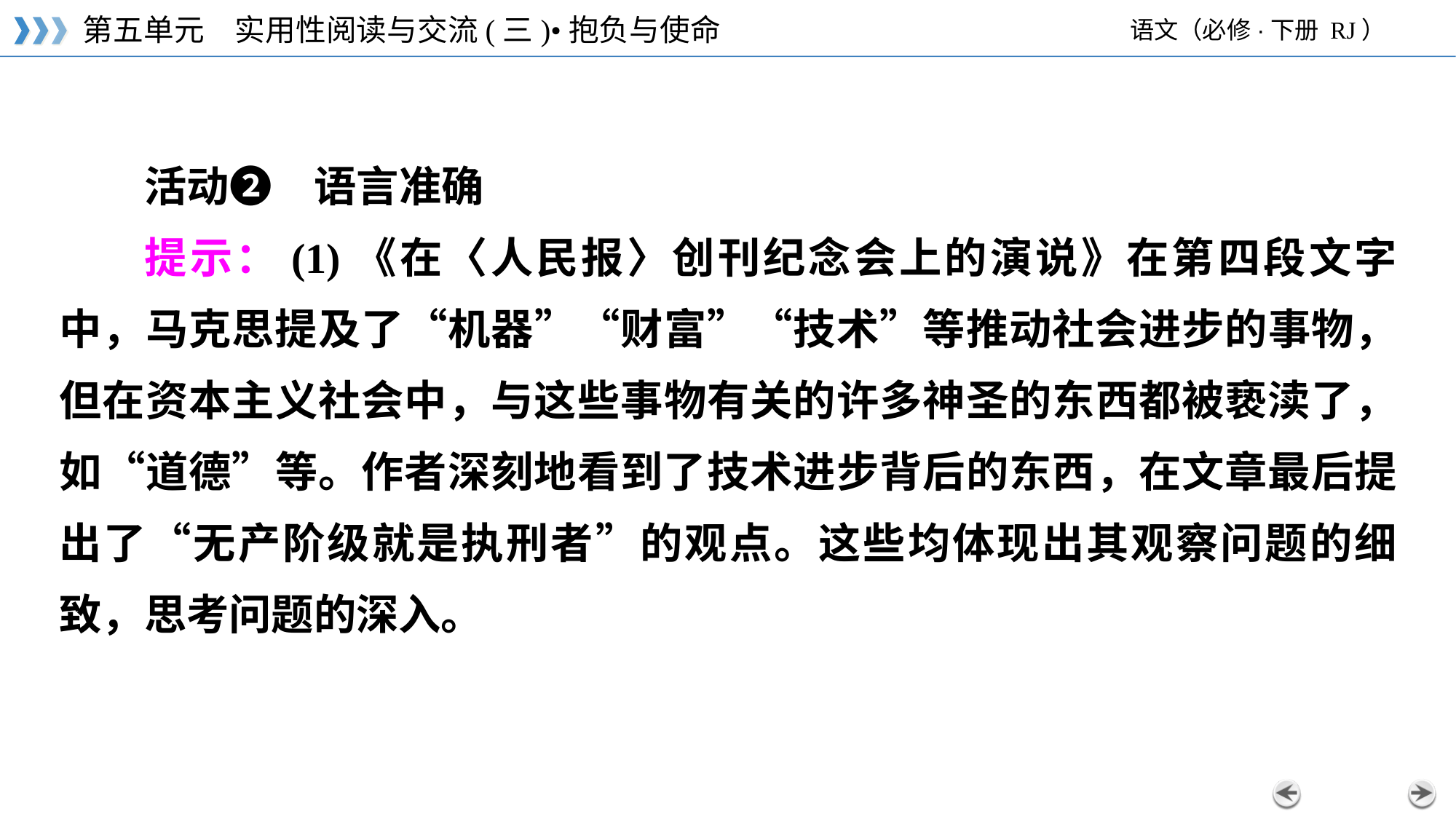

活动❷　语言准确
提示：(1)《在〈人民报〉创刊纪念会上的演说》在第四段文字中，马克思提及了“机器”“财富”“技术”等推动社会进步的事物，但在资本主义社会中，与这些事物有关的许多神圣的东西都被亵渎了，如“道德”等。作者深刻地看到了技术进步背后的东西，在文章最后提出了“无产阶级就是执刑者”的观点。这些均体现出其观察问题的细致，思考问题的深入。